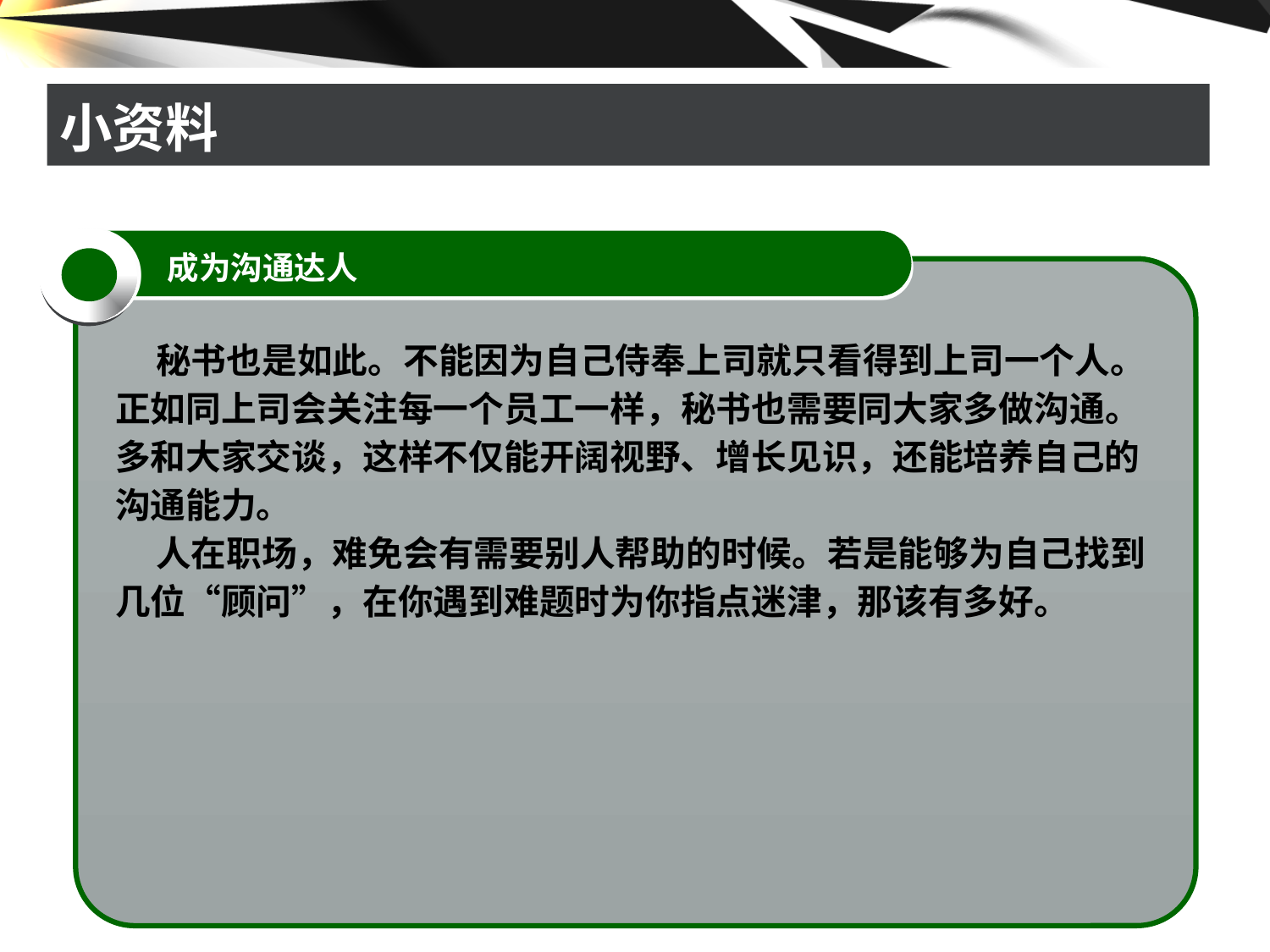

# 小资料

成为沟通达人

    秘书也是如此。不能因为自己侍奉上司就只看得到上司一个人。正如同上司会关注每一个员工一样，秘书也需要同大家多做沟通。多和大家交谈，这样不仅能开阔视野、增长见识，还能培养自己的沟通能力。
    人在职场，难免会有需要别人帮助的时候。若是能够为自己找到几位“顾问”，在你遇到难题时为你指点迷津，那该有多好。